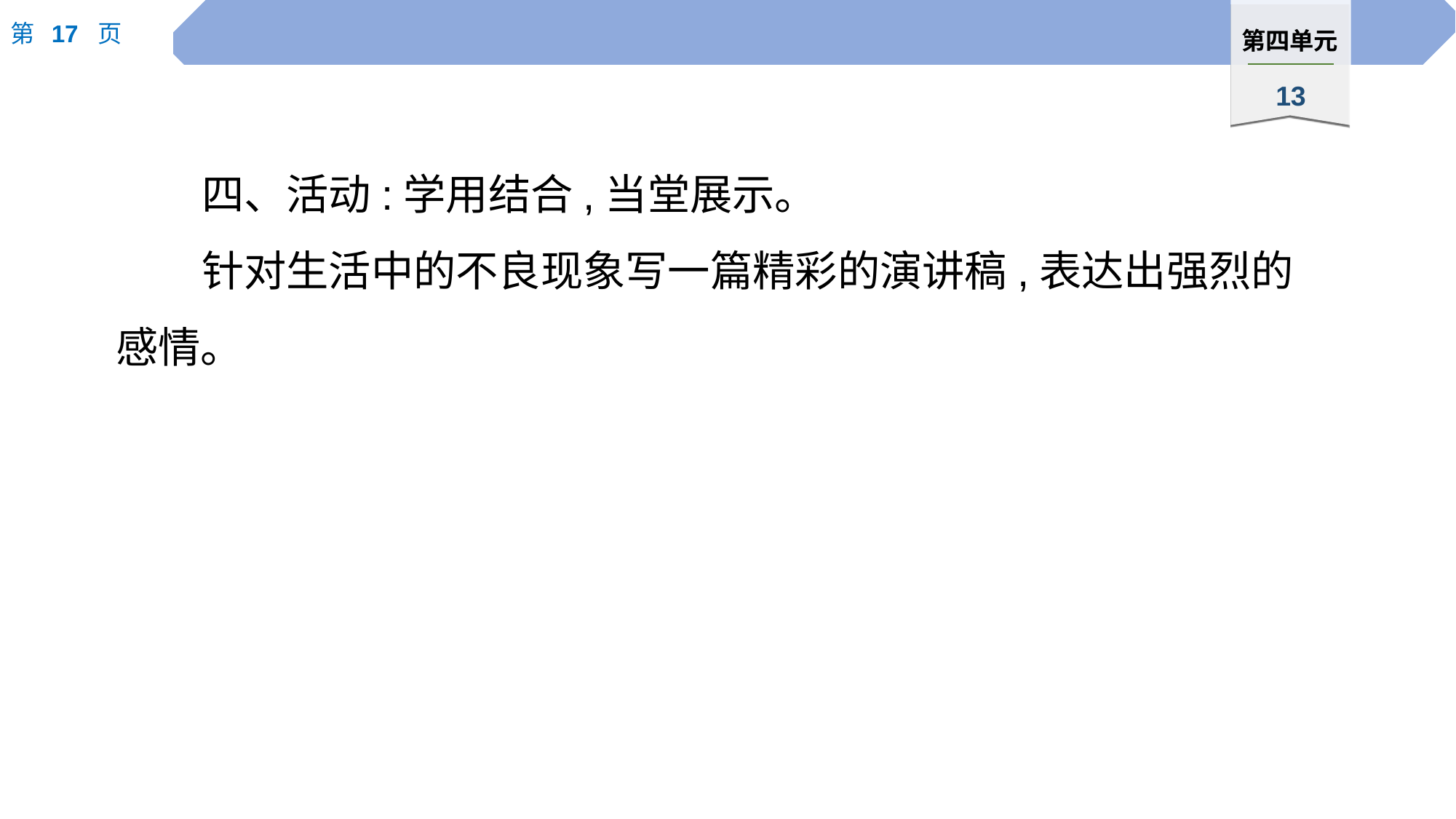

四、活动:学用结合,当堂展示。
针对生活中的不良现象写一篇精彩的演讲稿,表达出强烈的感情。